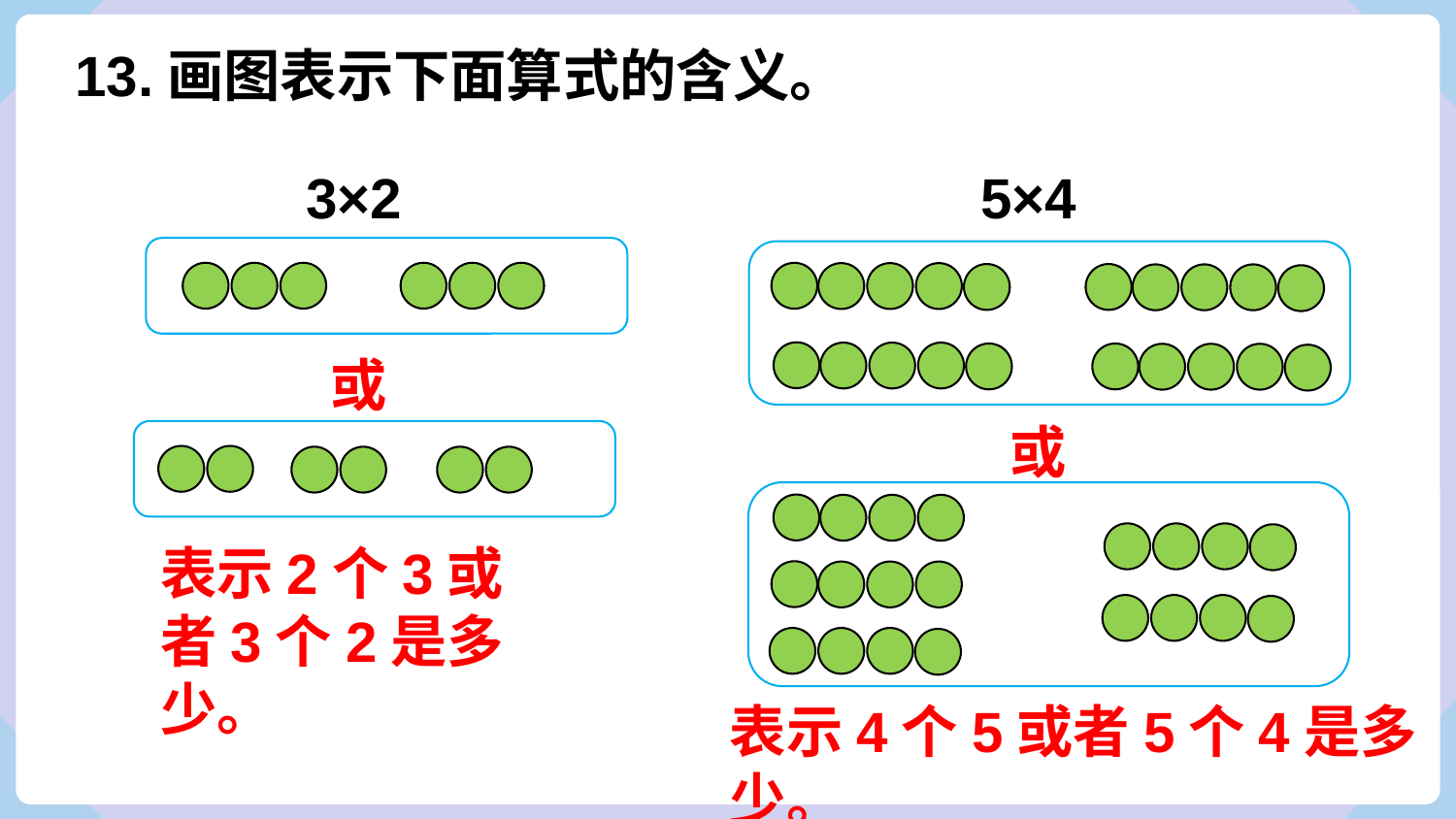

13.画图表示下面算式的含义。
3×2
5×4

或

或

表示2个3或者3个2是多少。

表示4个5或者5个4是多少。